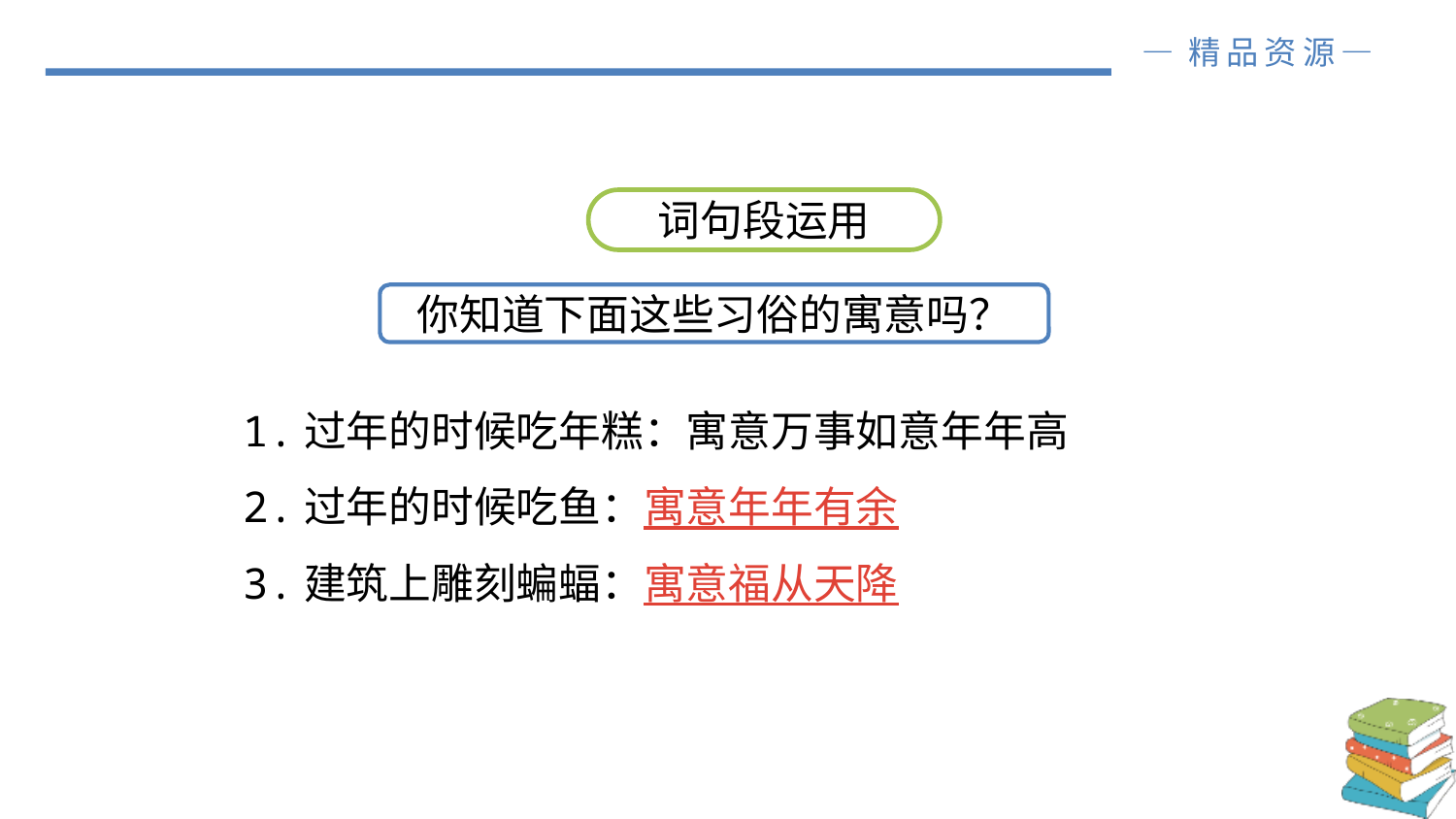

词句段运用
你知道下面这些习俗的寓意吗？
1.过年的时候吃年糕：寓意万事如意年年高
2.过年的时候吃鱼：寓意年年有余
3.建筑上雕刻蝙蝠：寓意福从天降